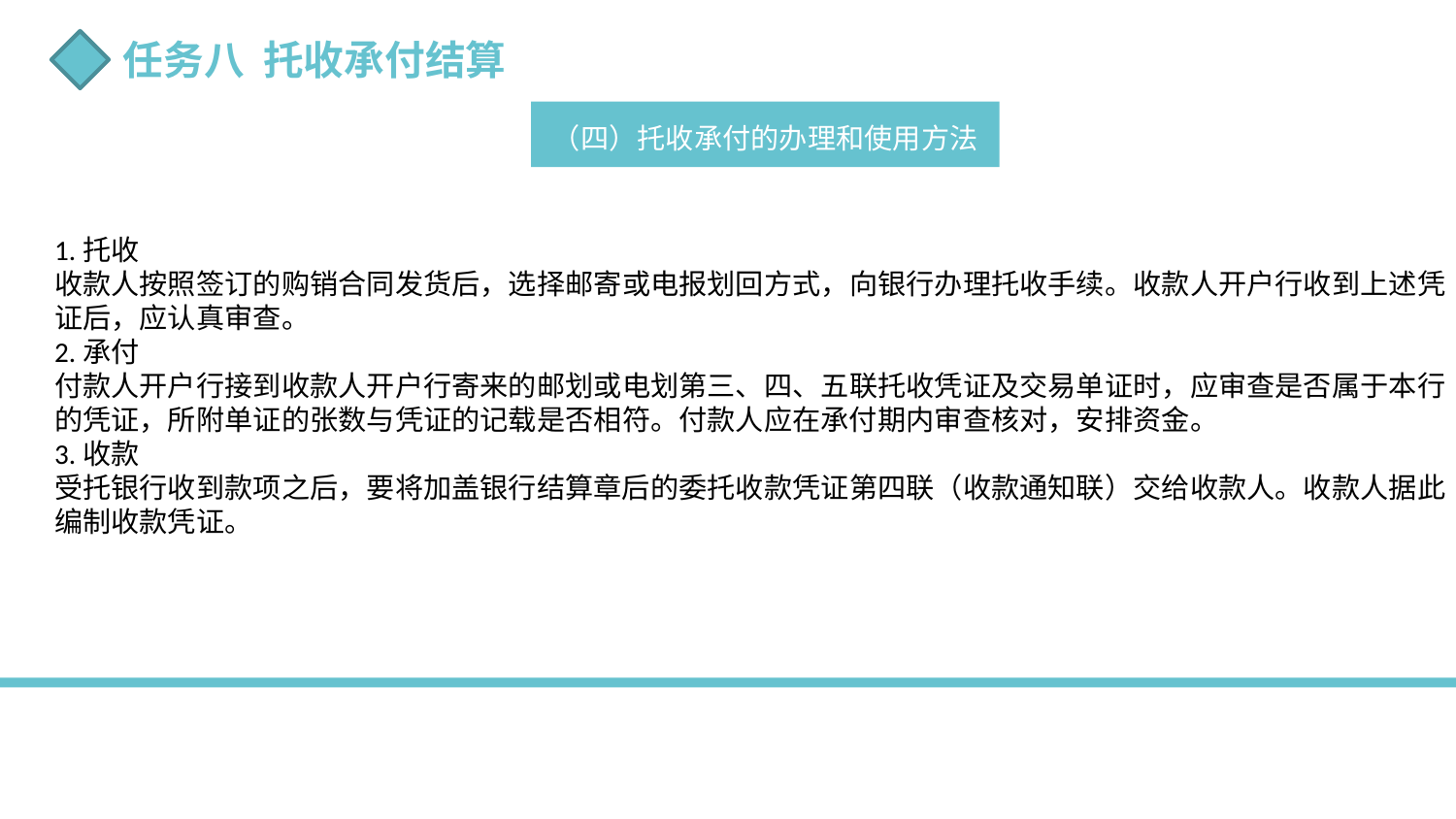

任务八  托收承付结算

（四）托收承付的办理和使用方法
1.托收
收款人按照签订的购销合同发货后，选择邮寄或电报划回方式，向银行办理托收手续。收款人开户行收到上述凭证后，应认真审查。
2.承付
付款人开户行接到收款人开户行寄来的邮划或电划第三、四、五联托收凭证及交易单证时，应审查是否属于本行的凭证，所附单证的张数与凭证的记载是否相符。付款人应在承付期内审查核对，安排资金。
3.收款
受托银行收到款项之后，要将加盖银行结算章后的委托收款凭证第四联（收款通知联）交给收款人。收款人据此编制收款凭证。